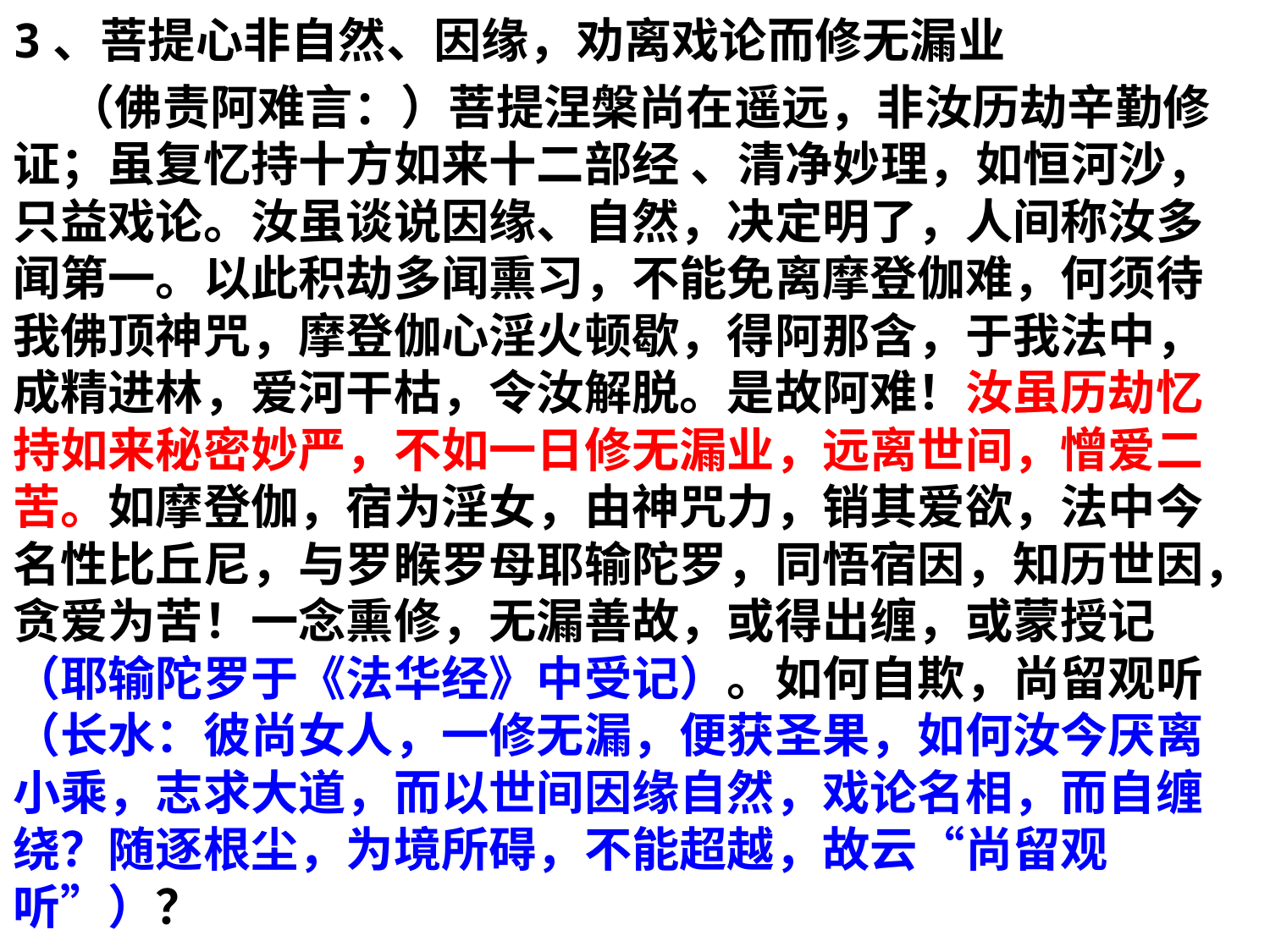

3、菩提心非自然、因缘，劝离戏论而修无漏业
    （佛责阿难言：）菩提涅槃尚在遥远，非汝历劫辛勤修证；虽复忆持十方如来十二部经 、清净妙理，如恒河沙，只益戏论。汝虽谈说因缘、自然，决定明了，人间称汝多闻第一。以此积劫多闻熏习，不能免离摩登伽难，何须待我佛顶神咒，摩登伽心淫火顿歇，得阿那含，于我法中，成精进林，爱河干枯，令汝解脱。是故阿难！汝虽历劫忆持如来秘密妙严，不如一日修无漏业，远离世间，憎爱二苦。如摩登伽，宿为淫女，由神咒力，销其爱欲，法中今名性比丘尼，与罗睺罗母耶输陀罗，同悟宿因，知历世因，贪爱为苦！一念熏修，无漏善故，或得出缠，或蒙授记（耶输陀罗于《法华经》中受记）。如何自欺，尚留观听（长水：彼尚女人，一修无漏，便获圣果，如何汝今厌离小乘，志求大道，而以世间因缘自然，戏论名相，而自缠绕？随逐根尘，为境所碍，不能超越，故云“尚留观听”）？